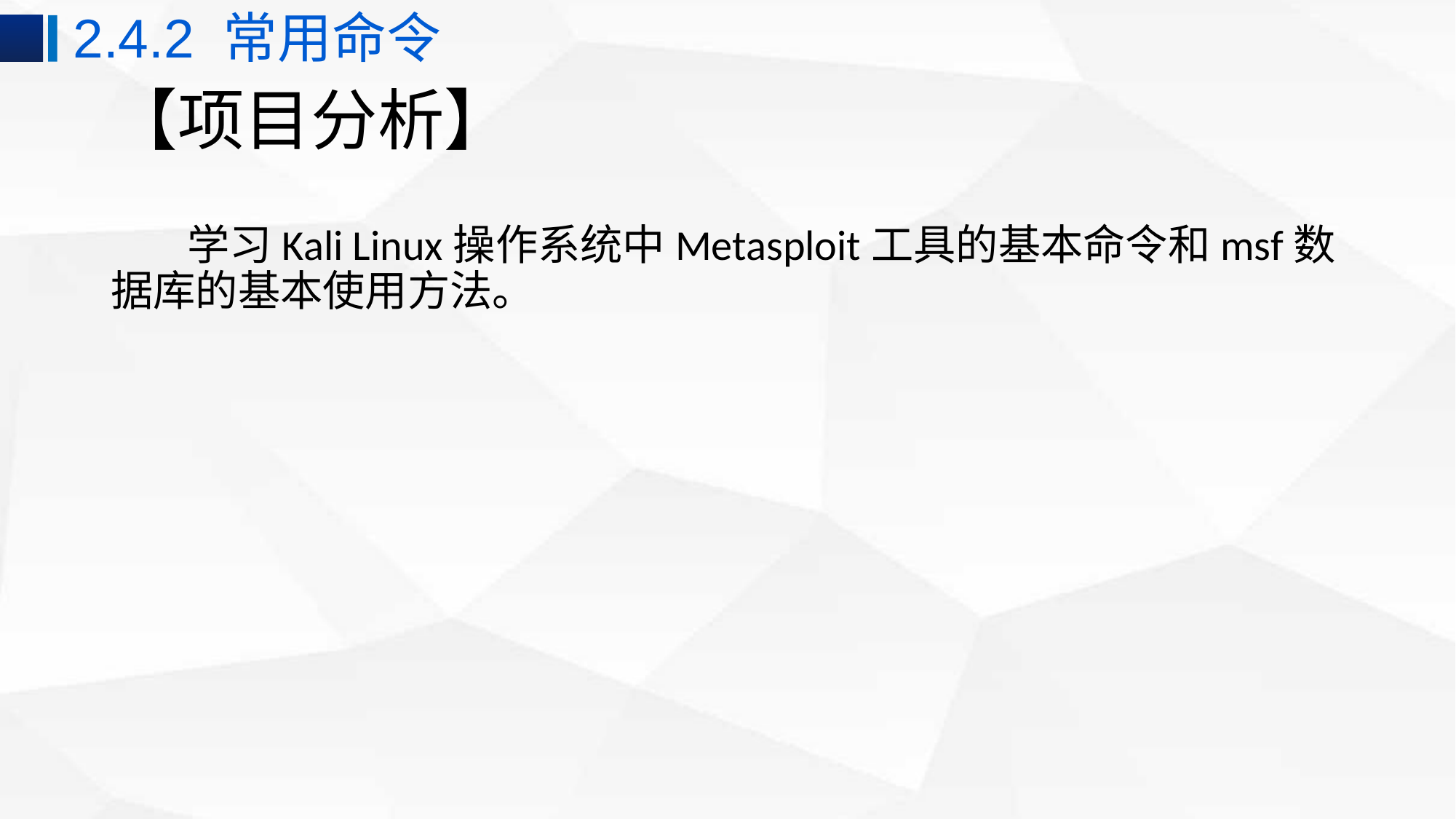

2.4.2 常用命令

# 【项目分析】
       学习Kali Linux操作系统中Metasploit工具的基本命令和msf数据库的基本使用方法。